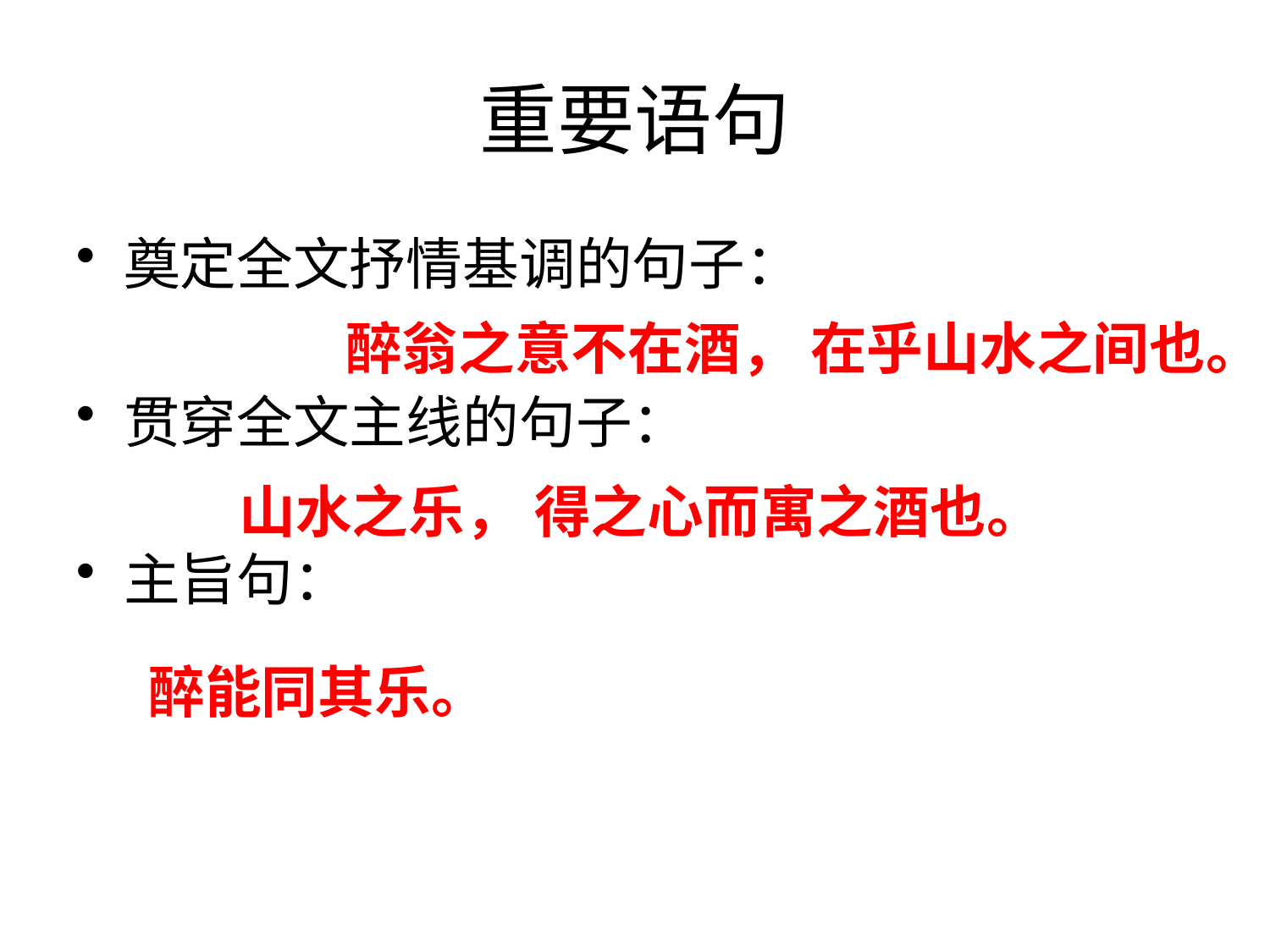

# 重要语句
奠定全文抒情基调的句子：

贯穿全文主线的句子：

主旨句：
 醉翁之意不在酒， 在乎山水之间也。
 山水之乐， 得之心而寓之酒也。
 醉能同其乐。